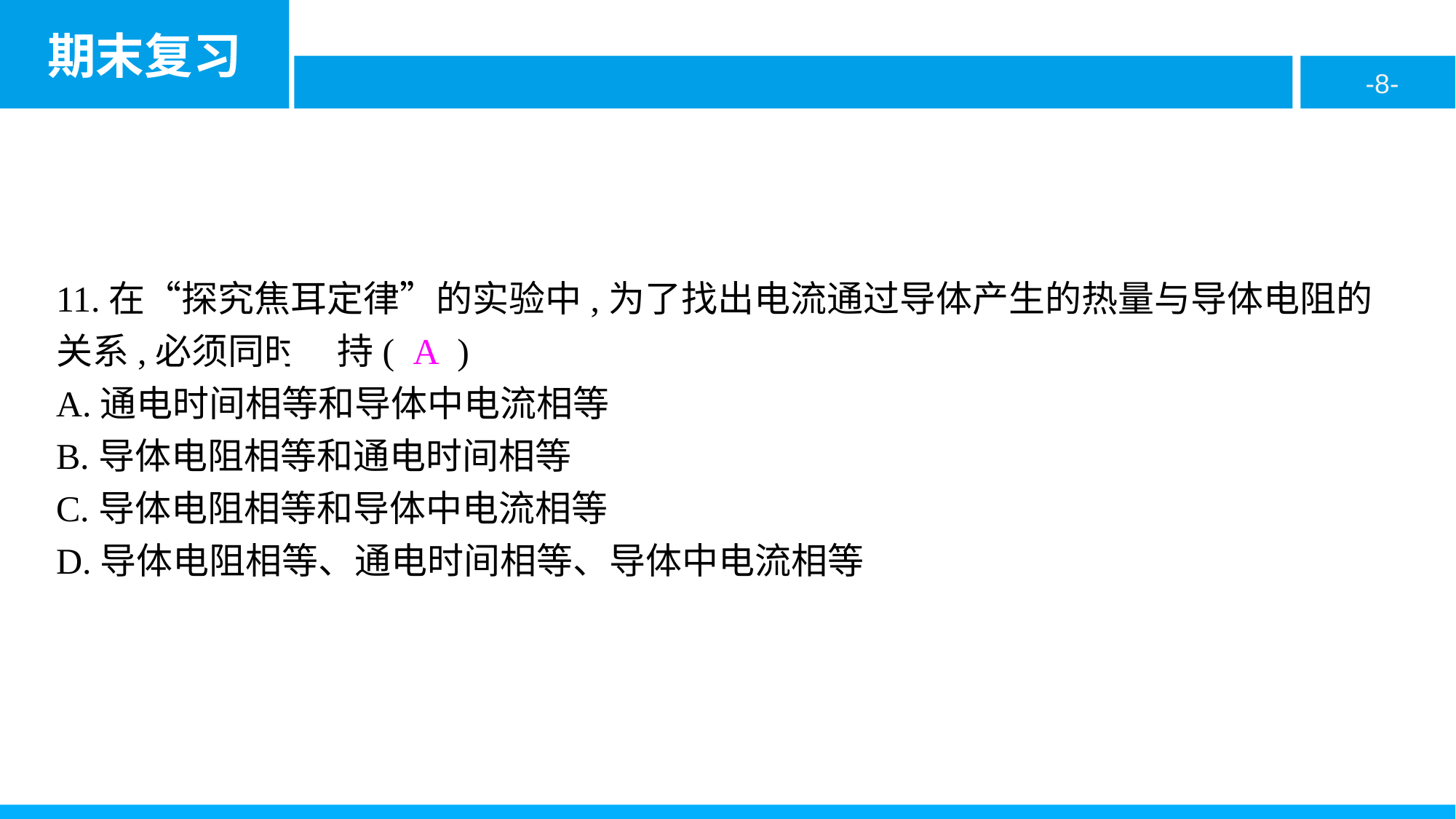

11.在“探究焦耳定律”的实验中,为了找出电流通过导体产生的热量与导体电阻的关系,必须同时保持(  A  )
A.通电时间相等和导体中电流相等
B.导体电阻相等和通电时间相等
C.导体电阻相等和导体中电流相等
D.导体电阻相等、通电时间相等、导体中电流相等